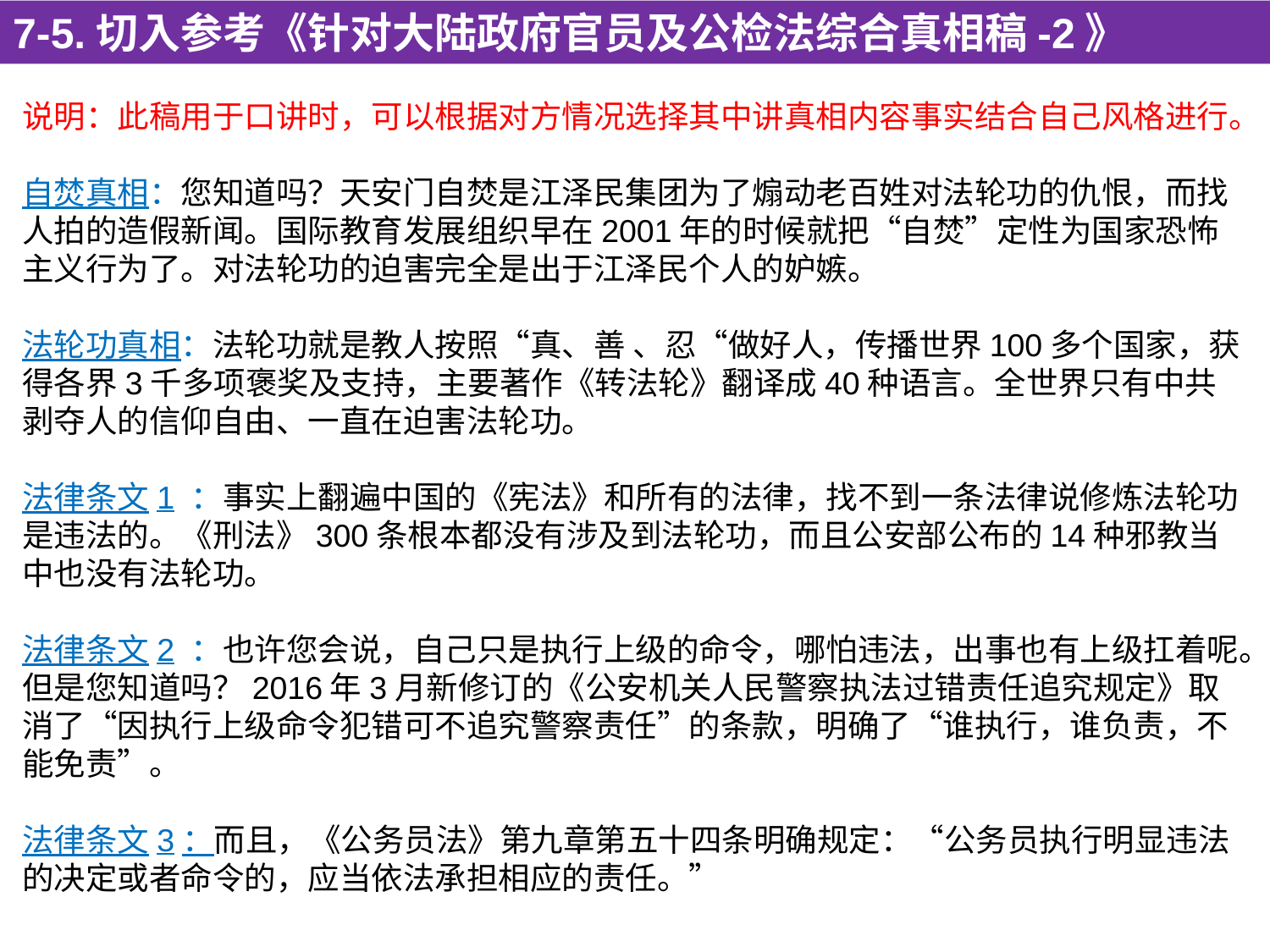

7-5.切入参考《针对大陆政府官员及公检法综合真相稿-2》

说明：此稿用于口讲时，可以根据对方情况选择其中讲真相内容事实结合自己风格进行。

自焚真相：您知道吗？天安门自焚是江泽民集团为了煽动老百姓对法轮功的仇恨，而找人拍的造假新闻。国际教育发展组织早在2001年的时候就把“自焚”定性为国家恐怖主义行为了。对法轮功的迫害完全是出于江泽民个人的妒嫉。

法轮功真相：法轮功就是教人按照“真、善 、忍“做好人，传播世界100多个国家，获得各界3千多项褒奖及支持，主要著作《转法轮》翻译成40种语言。全世界只有中共剥夺人的信仰自由、一直在迫害法轮功。

法律条文1 ：事实上翻遍中国的《宪法》和所有的法律，找不到一条法律说修炼法轮功是违法的。《刑法》300条根本都没有涉及到法轮功，而且公安部公布的14种邪教当中也没有法轮功。

法律条文2 ：也许您会说，自己只是执行上级的命令，哪怕违法，出事也有上级扛着呢。但是您知道吗？2016年3月新修订的《公安机关人民警察执法过错责任追究规定》取消了“因执行上级命令犯错可不追究警察责任”的条款，明确了“谁执行，谁负责，不能免责”。

法律条文3：而且，《公务员法》第九章第五十四条明确规定：“公务员执行明显违法的决定或者命令的，应当依法承担相应的责任。”